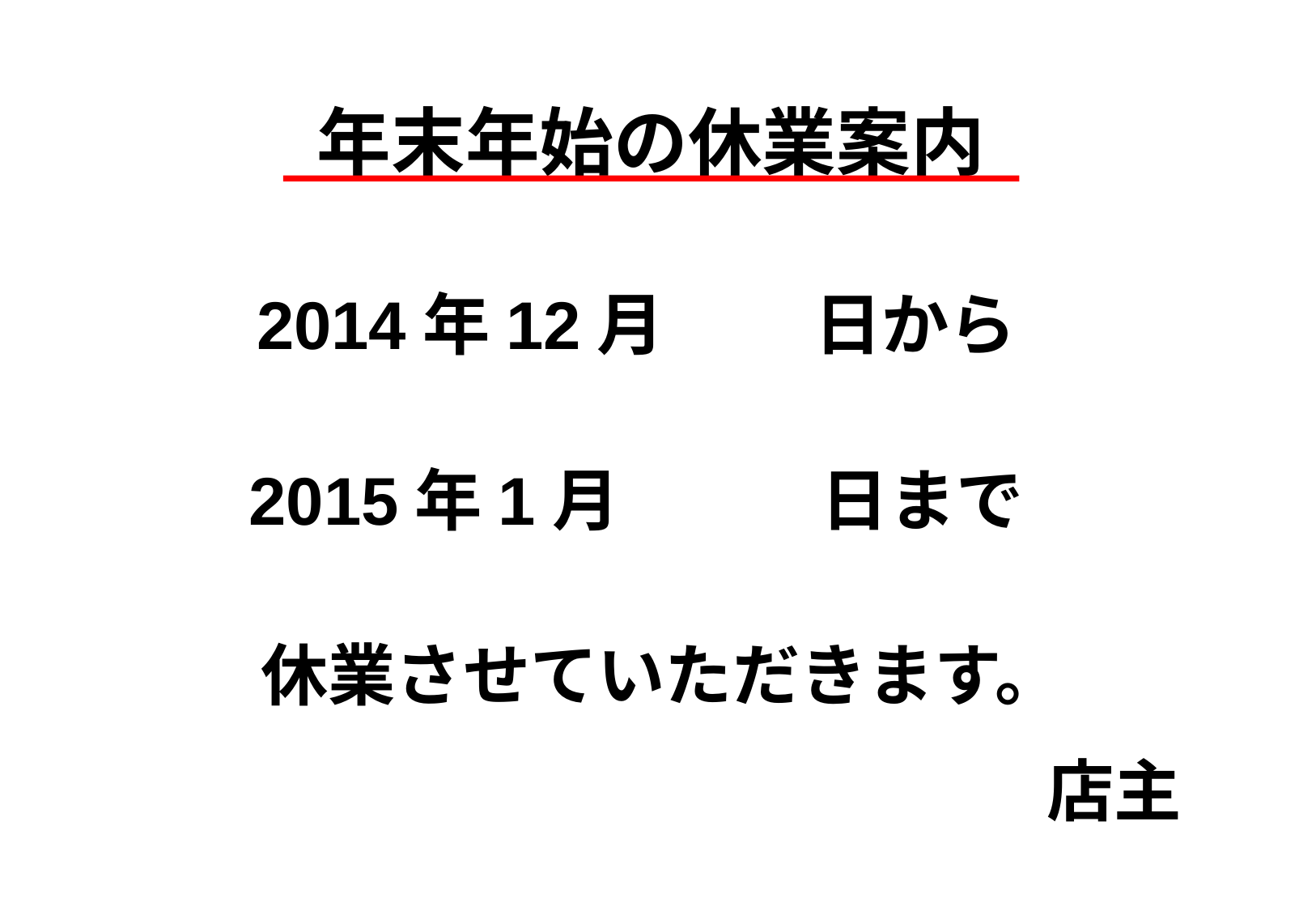

年末年始の休業案内

2014年12月　　 日から
2015年1月　　　日まで
休業させていただきます。
店主